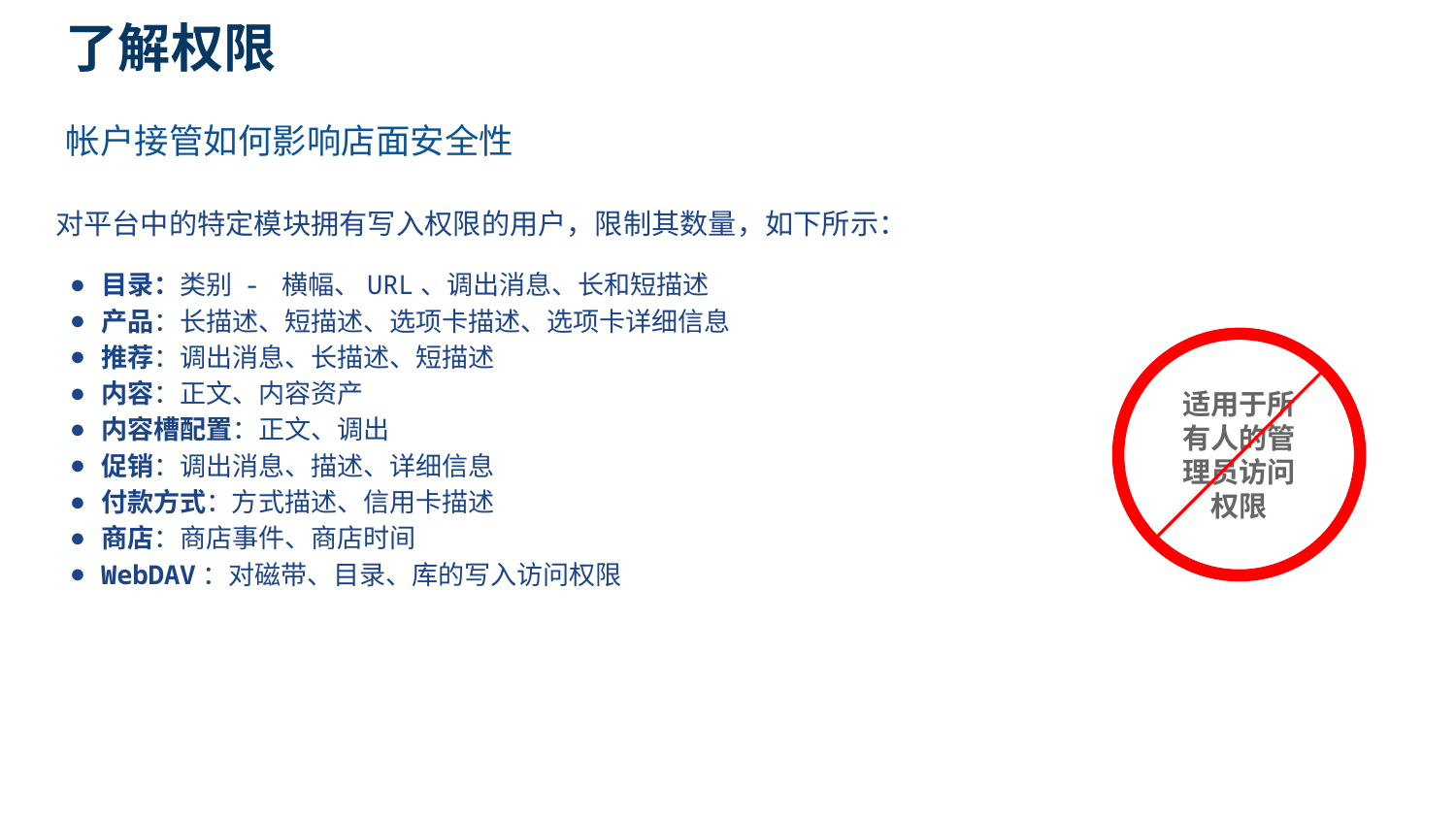

# 了解权限
帐户接管如何影响店面安全性
对平台中的特定模块拥有写入权限的用户，限制其数量，如下所示：
目录：类别 - 横幅、URL、调出消息、长和短描述
产品：长描述、短描述、选项卡描述、选项卡详细信息
推荐：调出消息、长描述、短描述
内容：正文、内容资产
内容槽配置：正文、调出
促销：调出消息、描述、详细信息
付款方式：方式描述、信用卡描述
商店：商店事件、商店时间
WebDAV：对磁带、目录、库的写入访问权限

适用于所有人的管理员访问权限